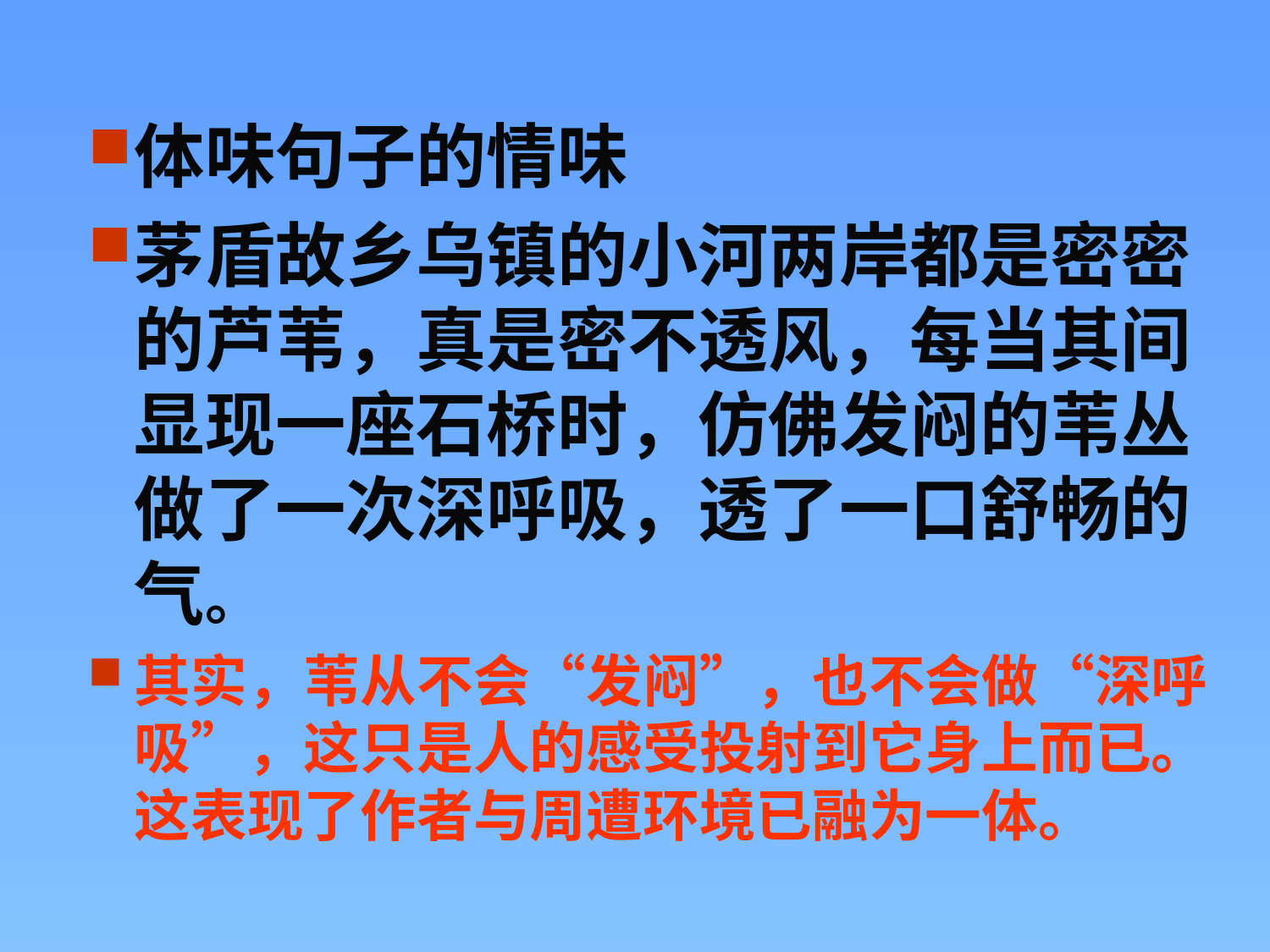

体味句子的情味
茅盾故乡乌镇的小河两岸都是密密的芦苇，真是密不透风，每当其间显现一座石桥时，仿佛发闷的苇丛做了一次深呼吸，透了一口舒畅的气。
其实，苇从不会“发闷”，也不会做“深呼吸”，这只是人的感受投射到它身上而已。这表现了作者与周遭环境已融为一体。